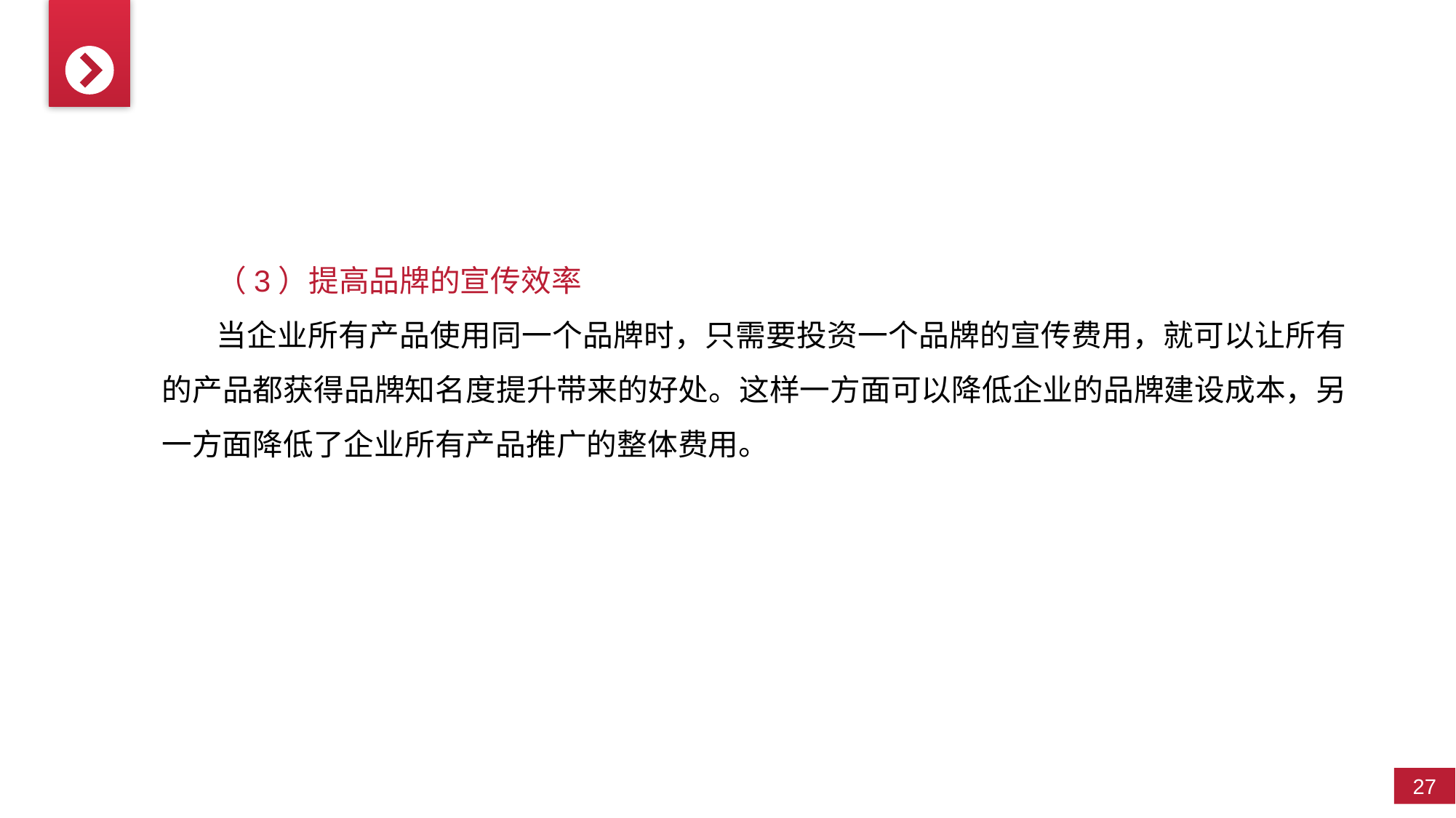

（3）提高品牌的宣传效率
当企业所有产品使用同一个品牌时，只需要投资一个品牌的宣传费用，就可以让所有的产品都获得品牌知名度提升带来的好处。这样一方面可以降低企业的品牌建设成本，另一方面降低了企业所有产品推广的整体费用。